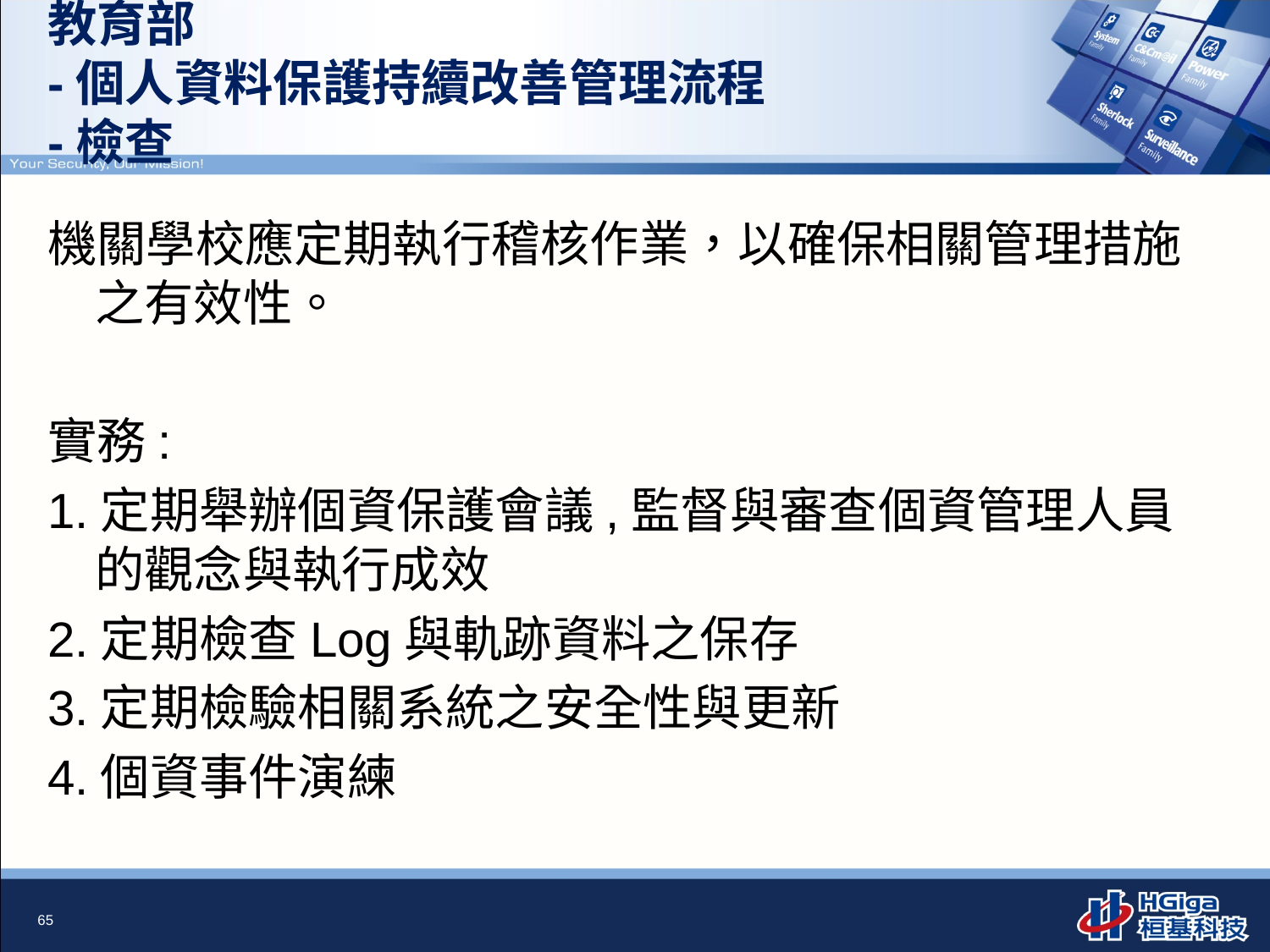

# 教育部 -個人資料保護持續改善管理流程 -檢查
機關學校應定期執行稽核作業，以確保相關管理措施之有效性。

實務:
1.定期舉辦個資保護會議,監督與審查個資管理人員的觀念與執行成效
2.定期檢查Log與軌跡資料之保存
3.定期檢驗相關系統之安全性與更新
4.個資事件演練

65